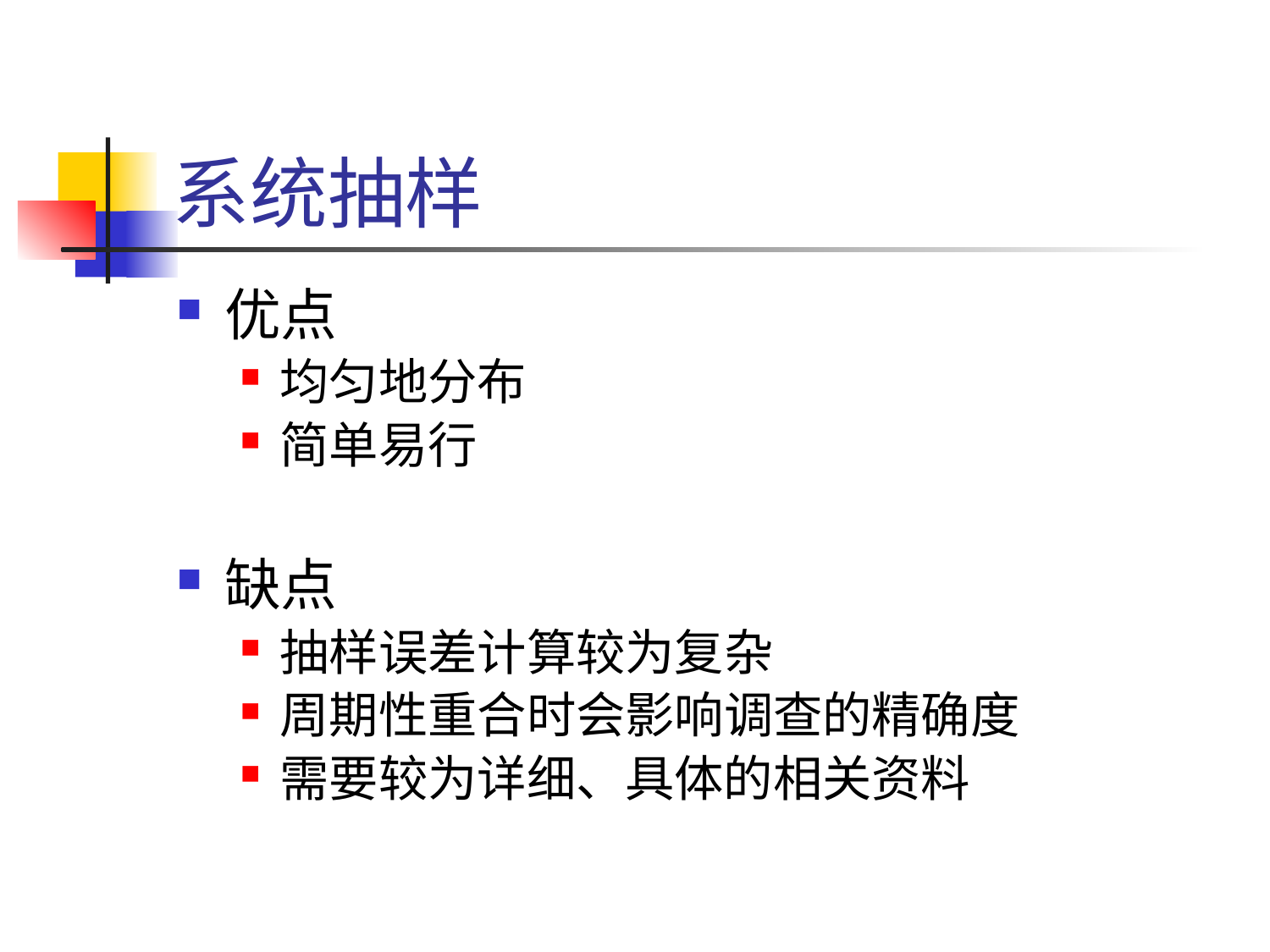

# 系统抽样
优点
均匀地分布
简单易行

缺点
抽样误差计算较为复杂
周期性重合时会影响调查的精确度
需要较为详细、具体的相关资料